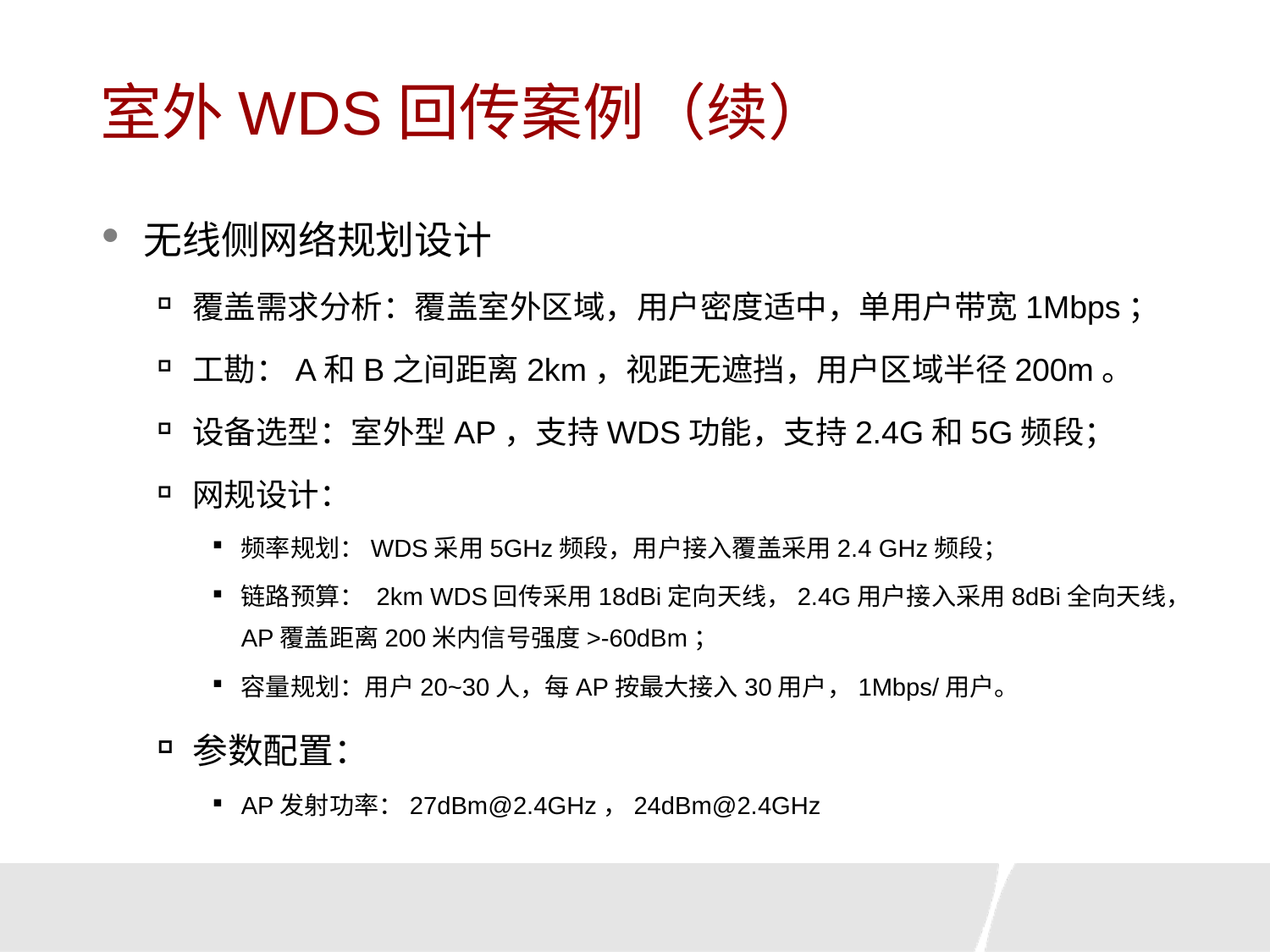

# 室外WDS回传案例（续）
无线侧网络规划设计
覆盖需求分析：覆盖室外区域，用户密度适中，单用户带宽1Mbps；
工勘：A和B之间距离2km，视距无遮挡，用户区域半径200m。
设备选型：室外型AP，支持WDS功能，支持2.4G和5G频段；
网规设计：
频率规划：WDS采用5GHz频段，用户接入覆盖采用2.4 GHz频段；
链路预算： 2km WDS回传采用18dBi定向天线，2.4G用户接入采用8dBi全向天线，AP覆盖距离200米内信号强度>-60dBm；
容量规划：用户20~30人，每AP按最大接入30用户，1Mbps/用户。
参数配置：
AP发射功率：27dBm@2.4GHz，24dBm@2.4GHz